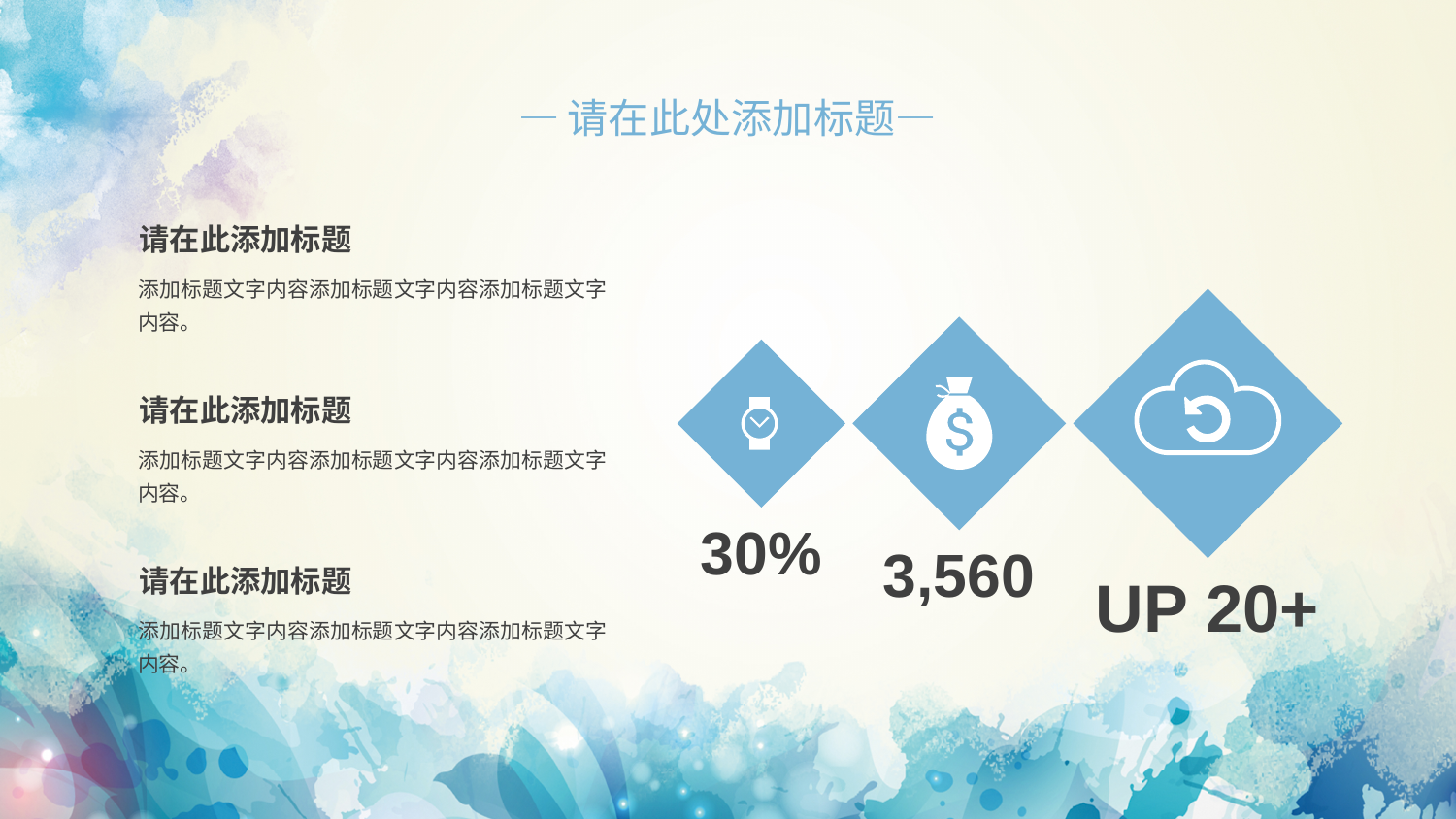

—请在此处添加标题—
请在此添加标题
添加标题文字内容添加标题文字内容添加标题文字内容。

请在此添加标题
添加标题文字内容添加标题文字内容添加标题文字内容。
30%
3,560
请在此添加标题
UP 20+
添加标题文字内容添加标题文字内容添加标题文字内容。